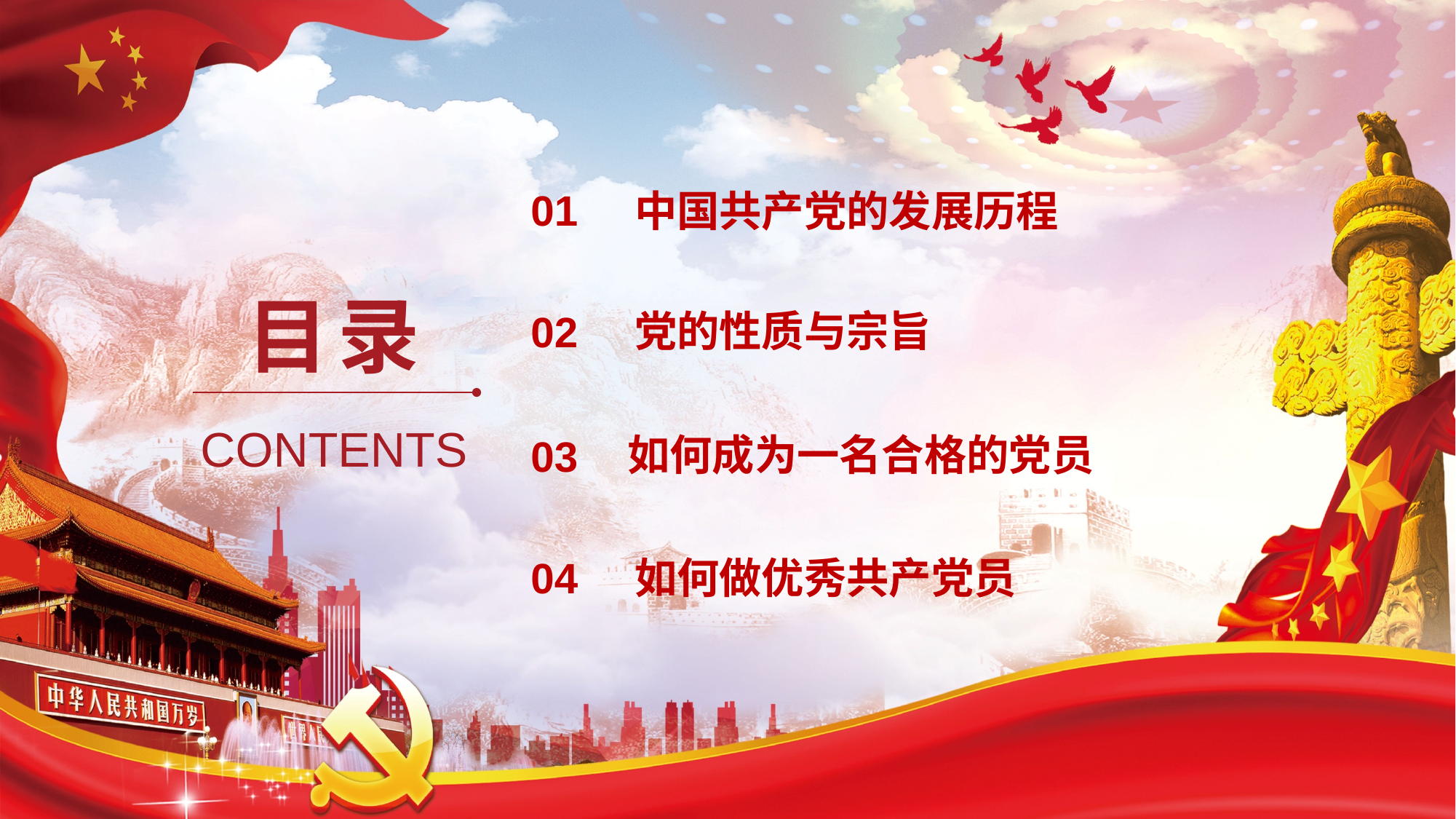

01
中国共产党的发展历程
目录
02
党的性质与宗旨
CONTENTS
如何成为一名合格的党员
03
04
如何做优秀共产党员